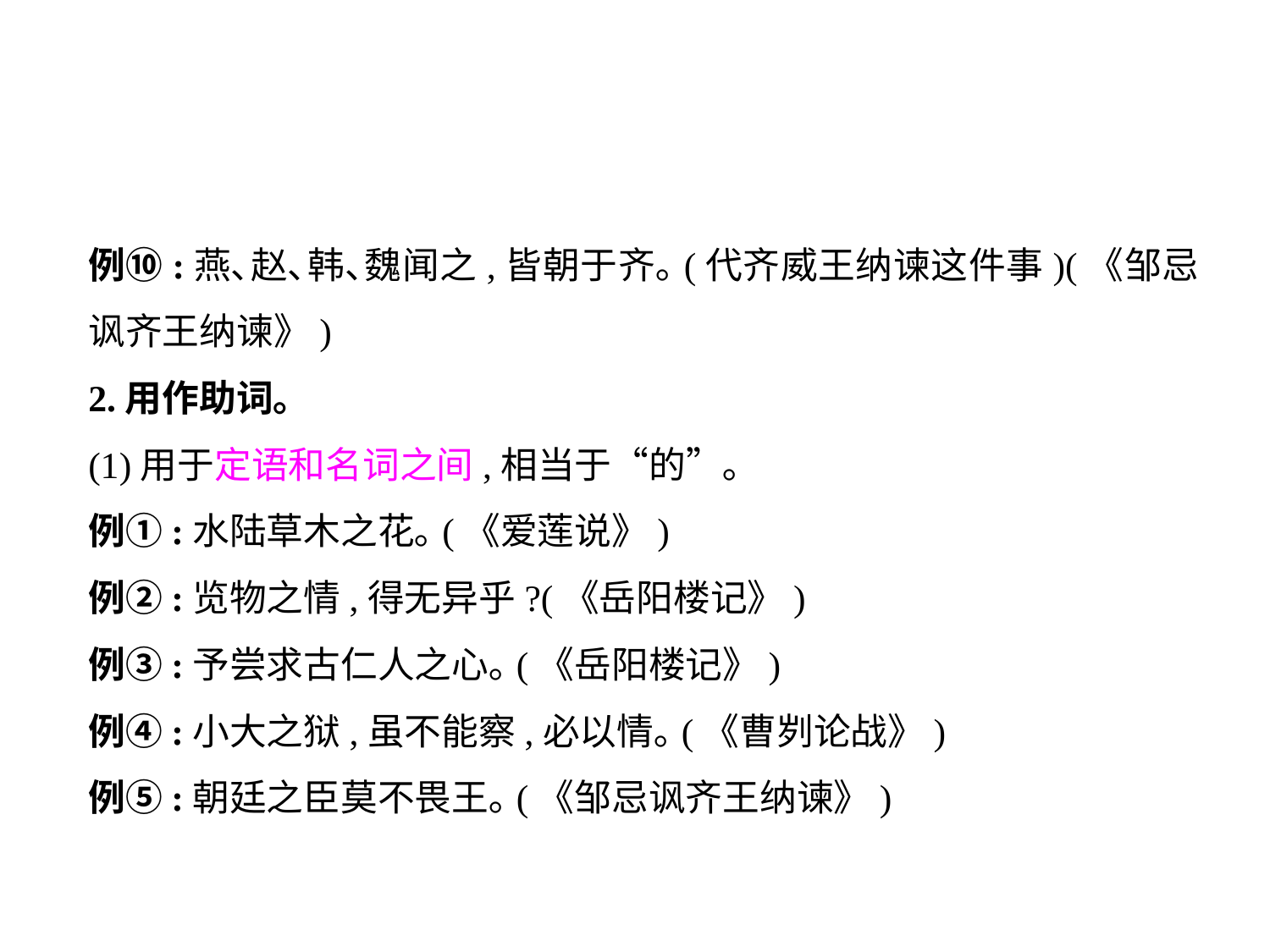

例⑩:燕､赵､韩､魏闻之,皆朝于齐｡(代齐威王纳谏这件事)(《邹忌讽齐王纳谏》)
2.用作助词｡
(1)用于定语和名词之间,相当于“的”｡
例①:水陆草木之花｡(《爱莲说》)
例②:览物之情,得无异乎?(《岳阳楼记》)
例③:予尝求古仁人之心｡(《岳阳楼记》)
例④:小大之狱,虽不能察,必以情｡(《曹刿论战》)
例⑤:朝廷之臣莫不畏王｡(《邹忌讽齐王纳谏》)